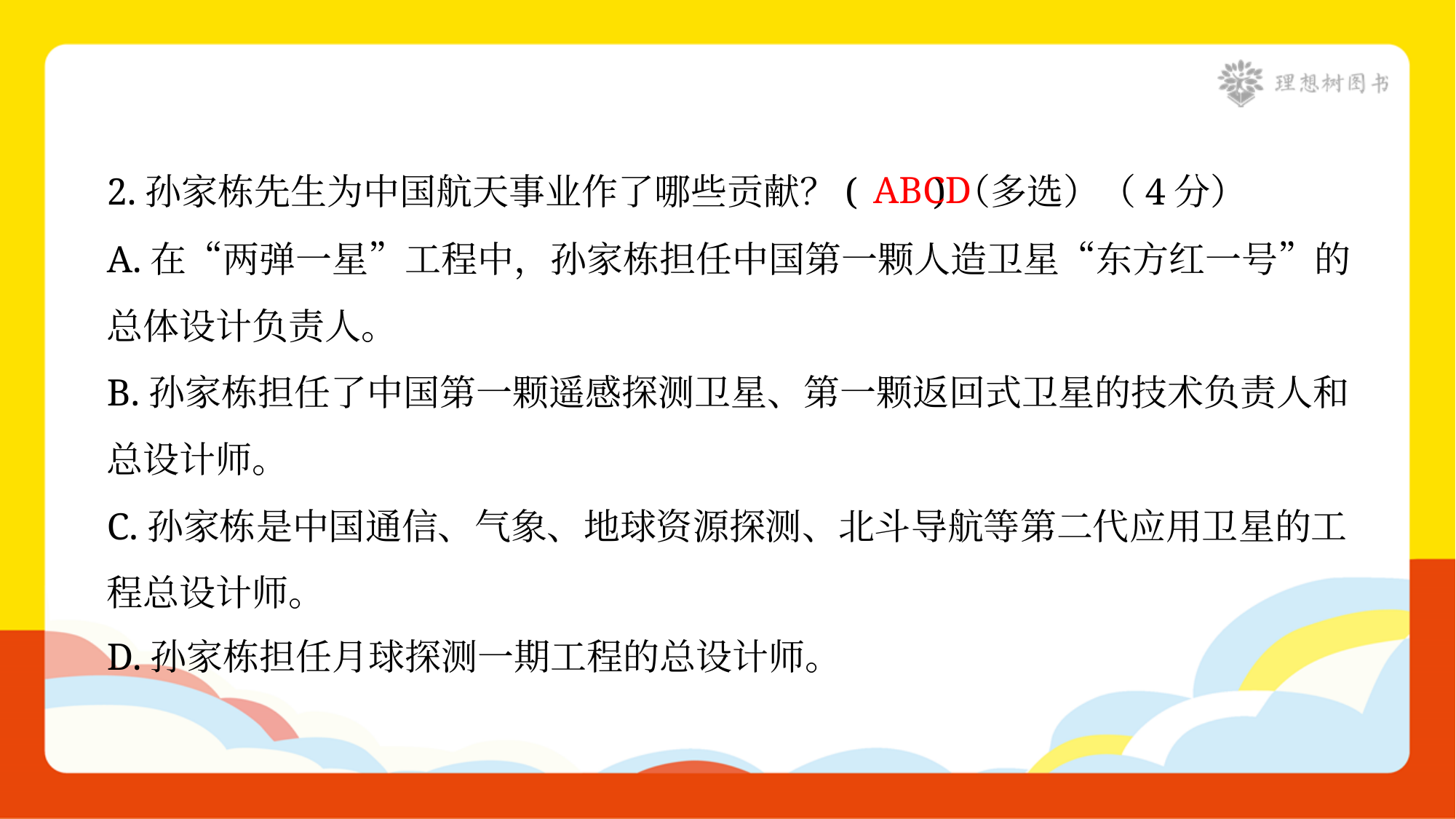

ABCD
2.孙家栋先生为中国航天事业作了哪些贡献？(        )（多选）（4分）
A.在“两弹一星”工程中，孙家栋担任中国第一颗人造卫星“东方红一号”的
总体设计负责人。
B.孙家栋担任了中国第一颗遥感探测卫星、第一颗返回式卫星的技术负责人和
总设计师。
C.孙家栋是中国通信、气象、地球资源探测、北斗导航等第二代应用卫星的工
程总设计师。
D.孙家栋担任月球探测一期工程的总设计师。